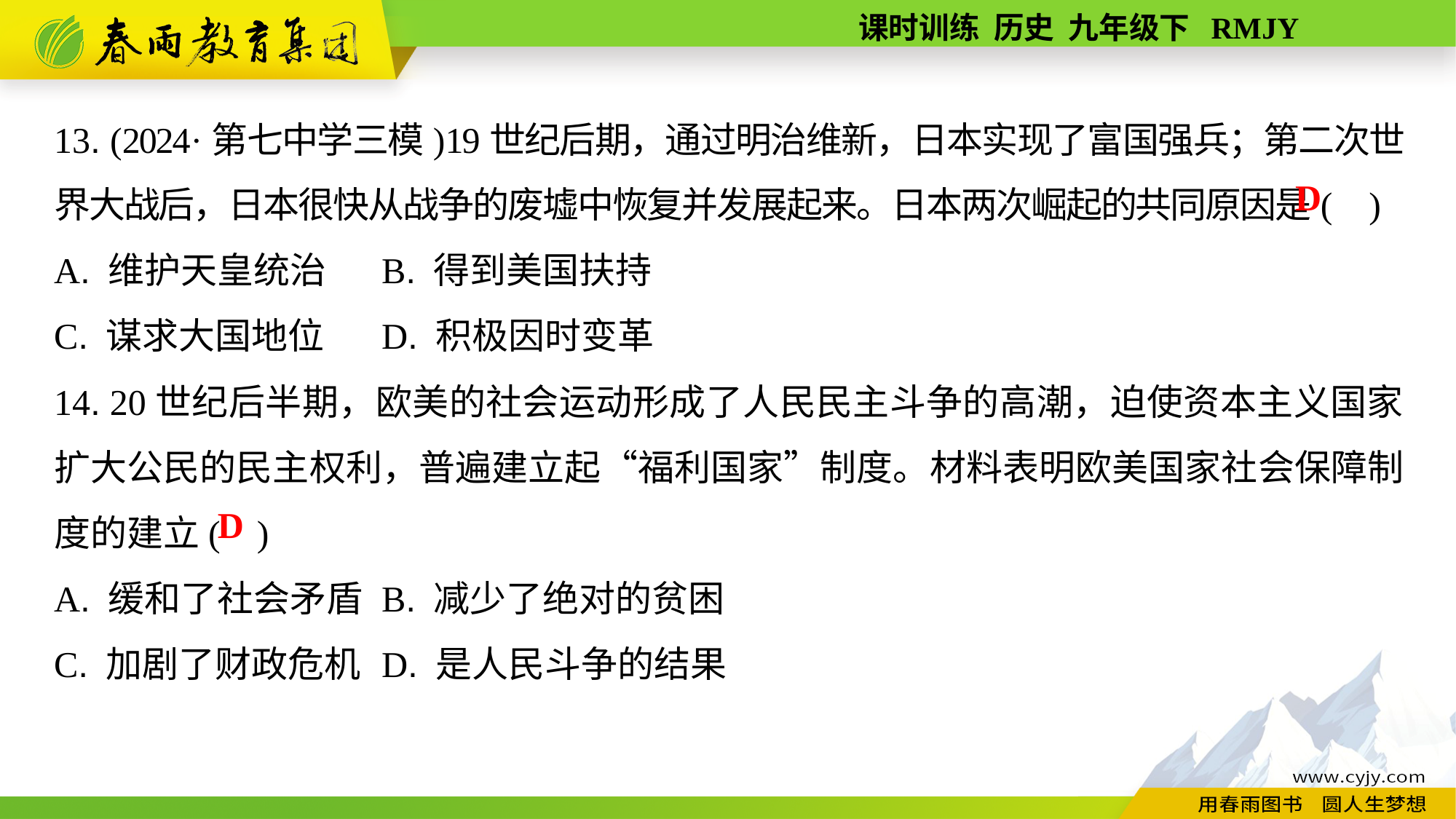

13. (2024·第七中学三模)19世纪后期，通过明治维新，日本实现了富国强兵；第二次世界大战后，日本很快从战争的废墟中恢复并发展起来。日本两次崛起的共同原因是(     )
A. 维护天皇统治	B. 得到美国扶持
C. 谋求大国地位	D. 积极因时变革
14. 20世纪后半期，欧美的社会运动形成了人民民主斗争的高潮，迫使资本主义国家扩大公民的民主权利，普遍建立起“福利国家”制度。材料表明欧美国家社会保障制度的建立(    )
A. 缓和了社会矛盾	B. 减少了绝对的贫困
C. 加剧了财政危机	D. 是人民斗争的结果
D
D